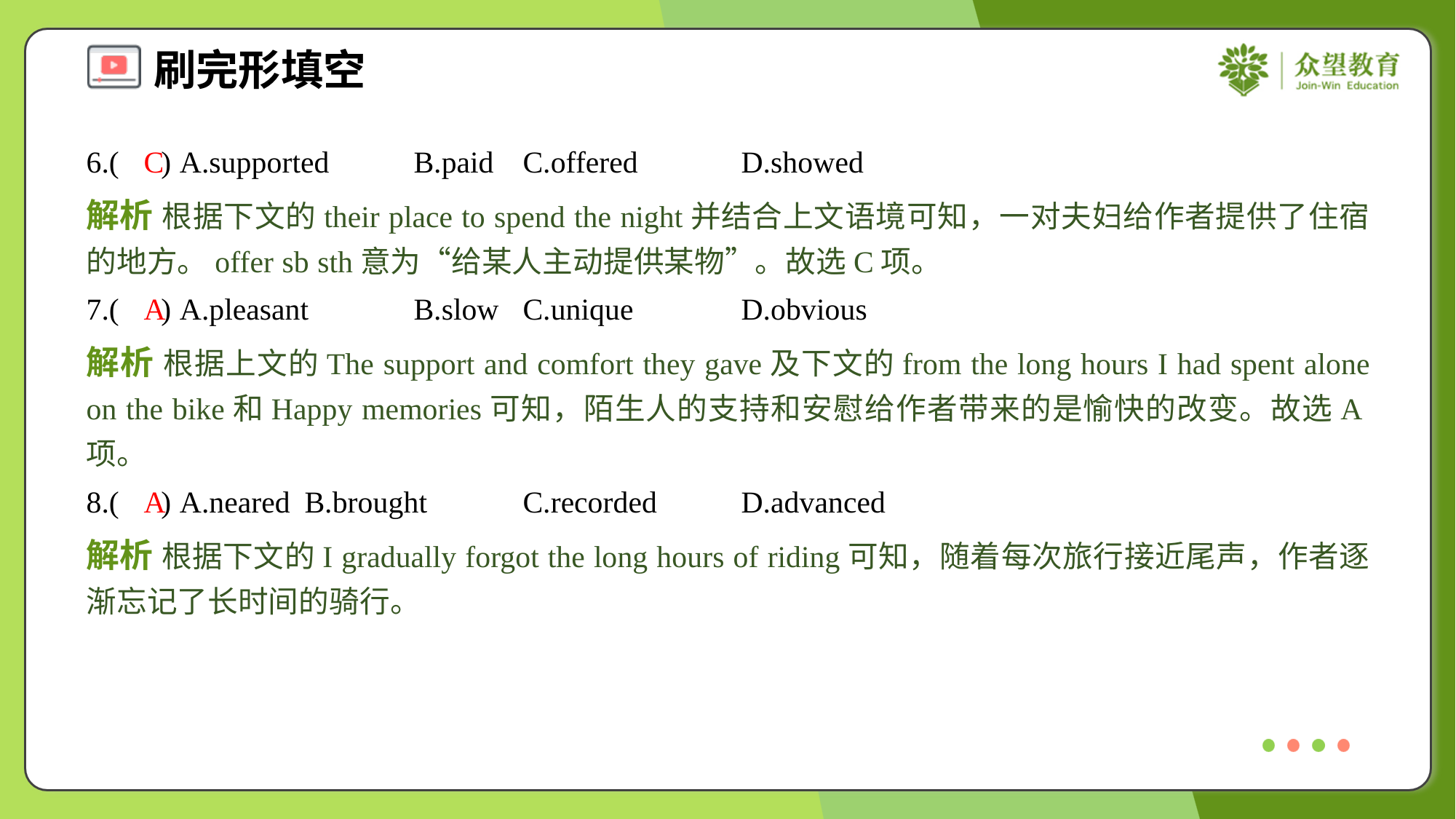

6.(     ) A.supported	B.paid	C.offered	D.showed
C
解析 根据下文的their place to spend the night并结合上文语境可知，一对夫妇给作者提供了住宿的地方。offer sb sth意为“给某人主动提供某物”。故选C项。
7.(     ) A.pleasant	B.slow	C.unique	D.obvious
A
解析 根据上文的The support and comfort they gave及下文的from the long hours I had spent alone on the bike和Happy memories可知，陌生人的支持和安慰给作者带来的是愉快的改变。故选A项。
8.(     ) A.neared	B.brought	C.recorded	D.advanced
A
解析 根据下文的I gradually forgot the long hours of riding可知，随着每次旅行接近尾声，作者逐渐忘记了长时间的骑行。